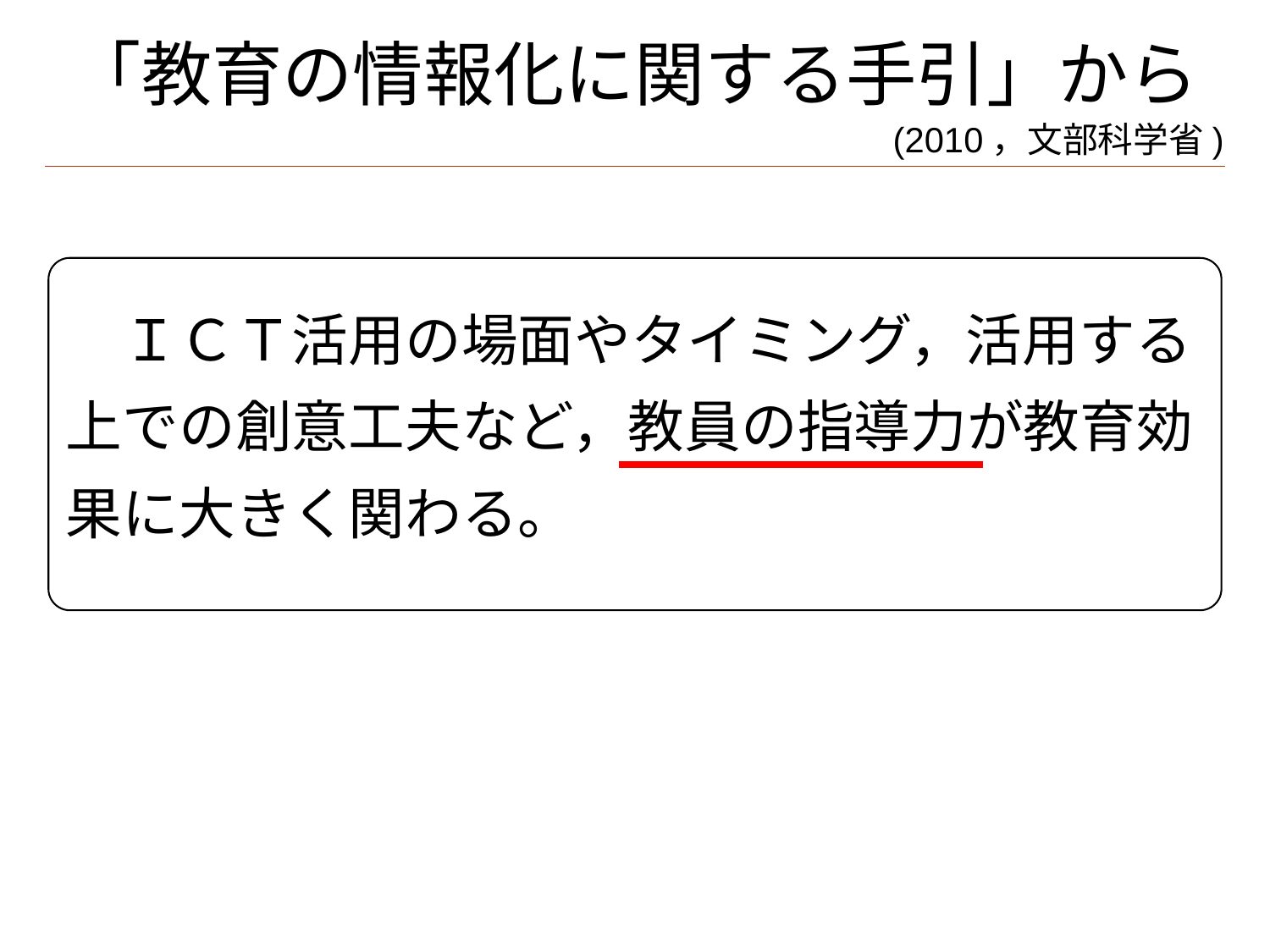

「教育の情報化に関する手引」から
 (2010，文部科学省)

　ＩＣＴ活用の場面やタイミング，活用する

上での創意工夫など，教員の指導力が教育効

果に大きく関わる。